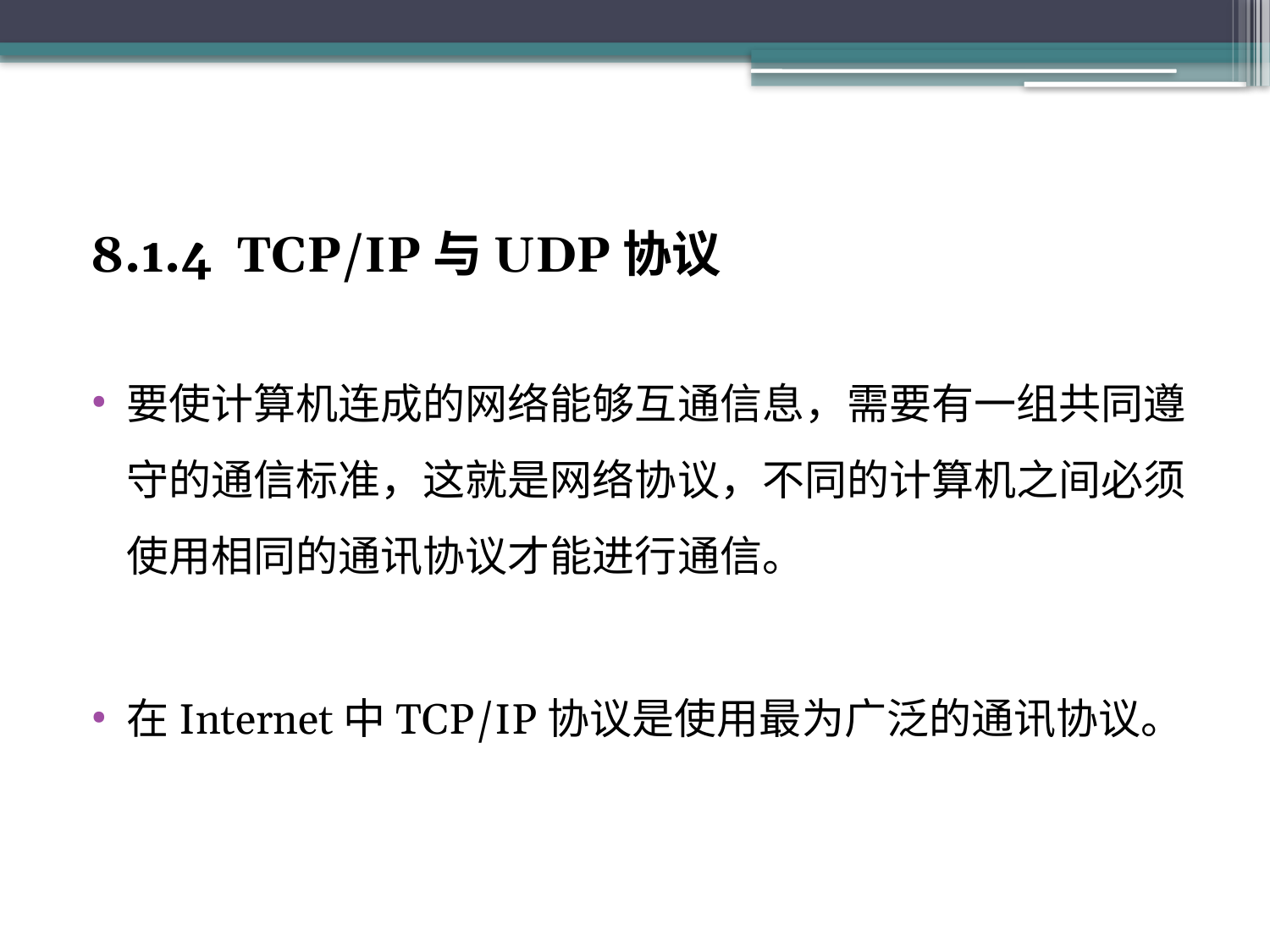

#
8.1.4  TCP/IP与UDP协议

要使计算机连成的网络能够互通信息，需要有一组共同遵守的通信标准，这就是网络协议，不同的计算机之间必须使用相同的通讯协议才能进行通信。

在Internet中TCP/IP协议是使用最为广泛的通讯协议。